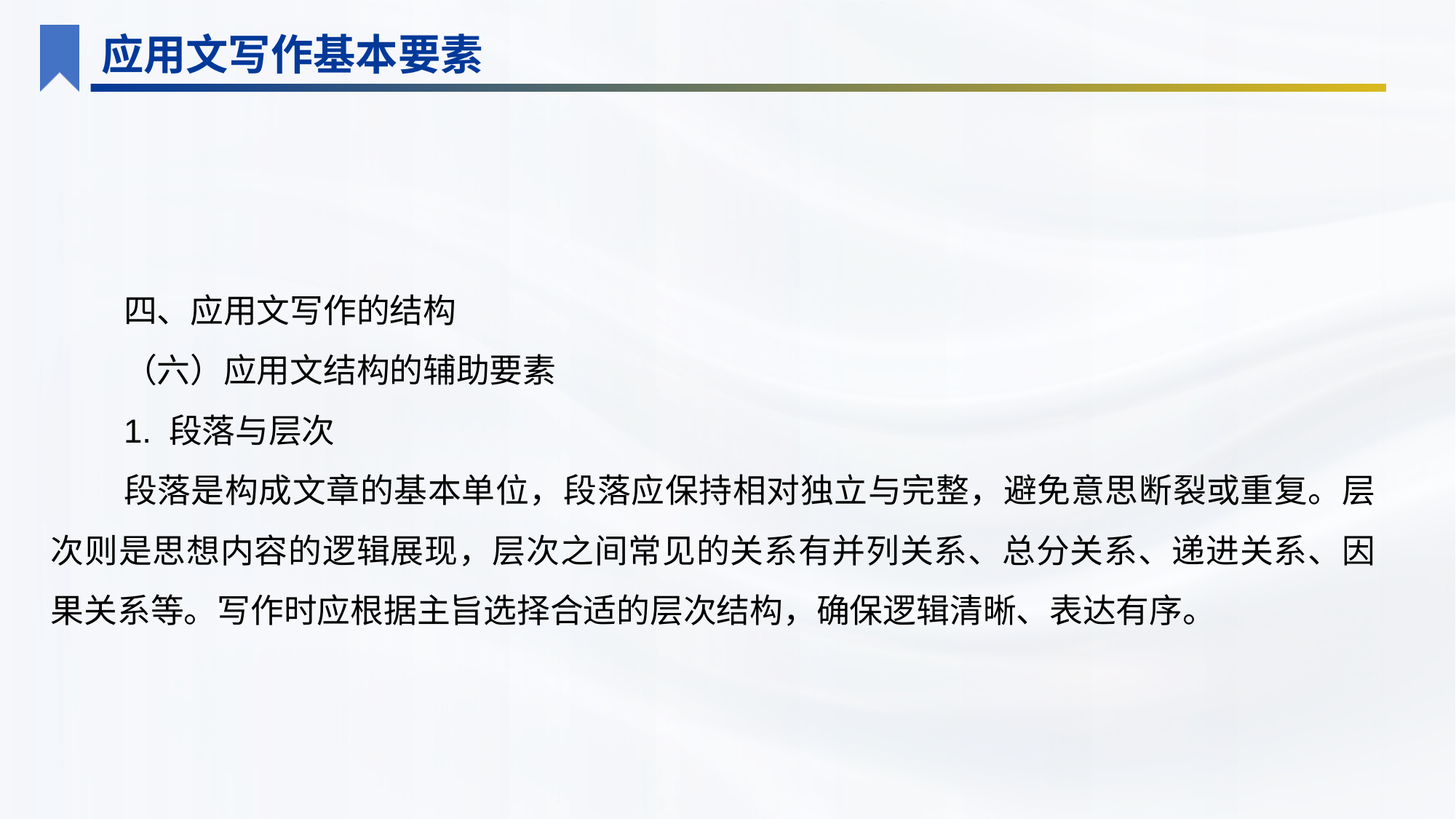

应用文写作基本要素
四、应用文写作的结构
（六）应用文结构的辅助要素
1. 段落与层次
段落是构成文章的基本单位，段落应保持相对独立与完整，避免意思断裂或重复。层次则是思想内容的逻辑展现，层次之间常见的关系有并列关系、总分关系、递进关系、因果关系等。写作时应根据主旨选择合适的层次结构，确保逻辑清晰、表达有序。